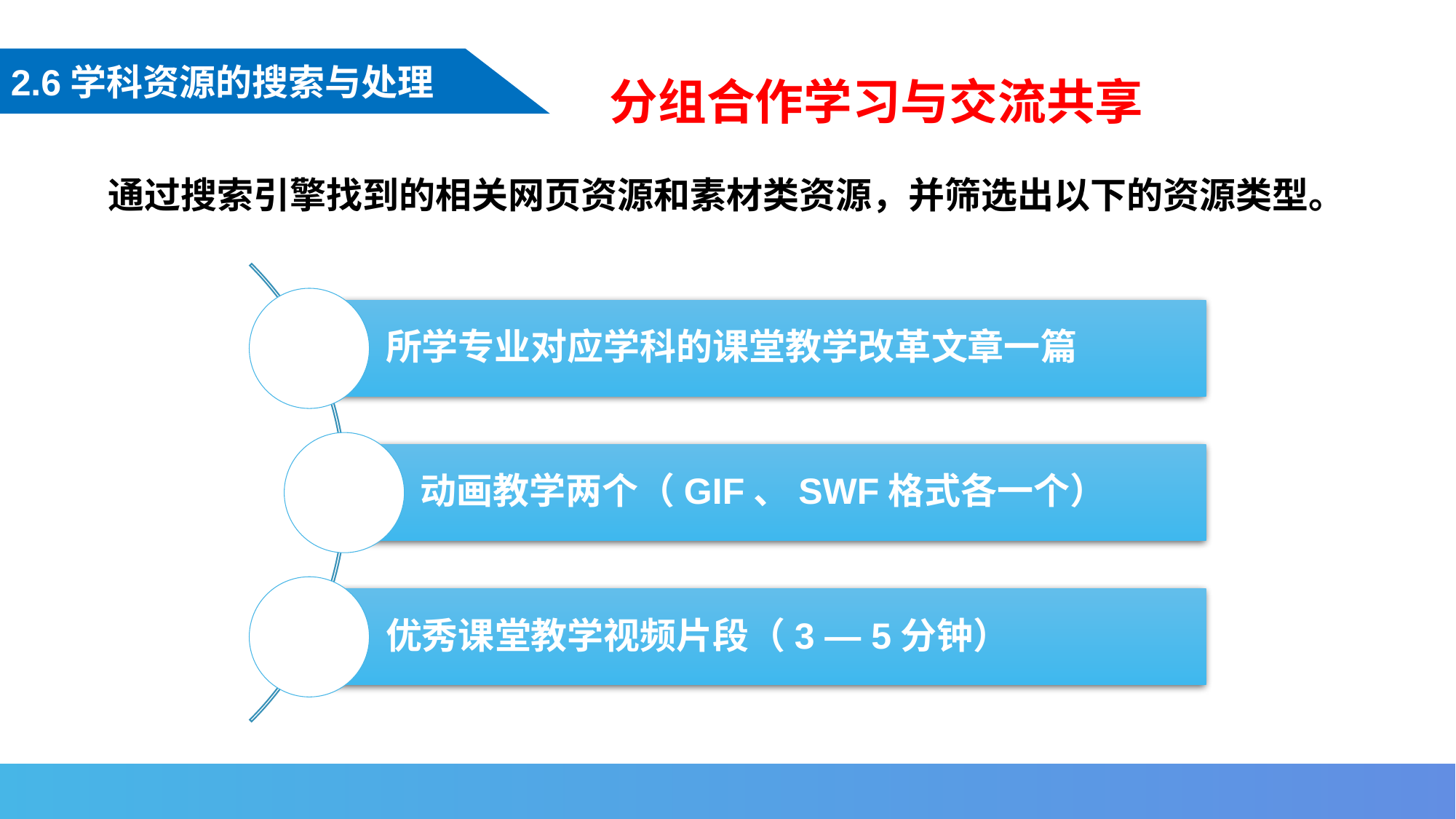

2.6学科资源的搜索与处理
分组合作学习与交流共享

通过搜索引擎找到的相关网页资源和素材类资源，并筛选出以下的资源类型。

02
所学专业对应学科的课堂教学改革文章一篇
动画教学两个（GIF、SWF格式各一个）
优秀课堂教学视频片段（3 — 5分钟）
01
03
02